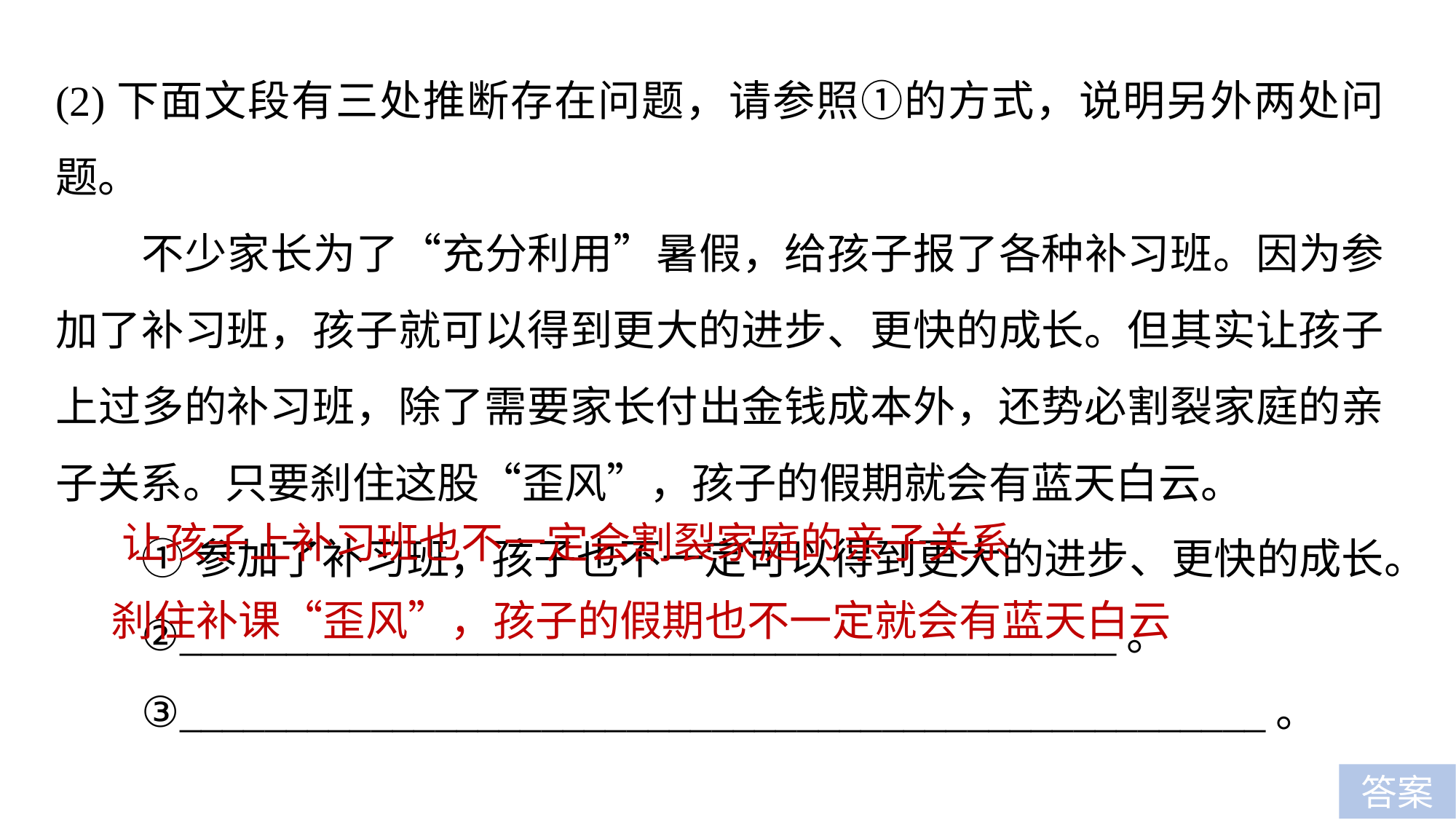

(2)下面文段有三处推断存在问题，请参照①的方式，说明另外两处问题。
不少家长为了“充分利用”暑假，给孩子报了各种补习班。因为参加了补习班，孩子就可以得到更大的进步、更快的成长。但其实让孩子上过多的补习班，除了需要家长付出金钱成本外，还势必割裂家庭的亲子关系。只要刹住这股“歪风”，孩子的假期就会有蓝天白云。
①参加了补习班，孩子也不一定可以得到更大的进步、更快的成长。
②____________________________________________。
③___________________________________________________。

让孩子上补习班也不一定会割裂家庭的亲子关系
刹住补课“歪风”，孩子的假期也不一定就会有蓝天白云
答案